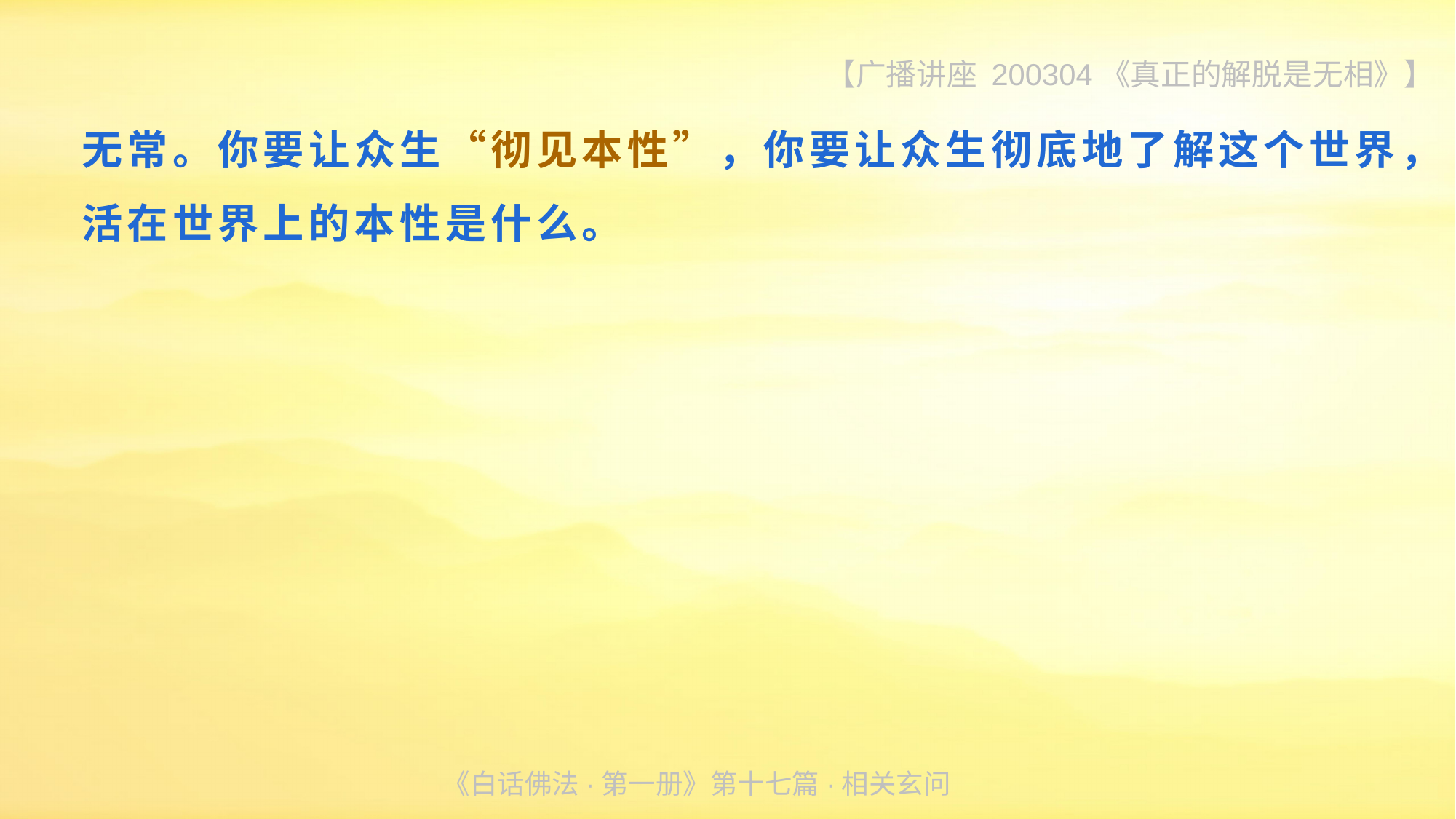

【广播讲座 200304《真正的解脱是无相》】
无常。你要让众生“彻见本性”，你要让众生彻底地了解这个世界，活在世界上的本性是什么。
《白话佛法·第一册》第十七篇·相关玄问